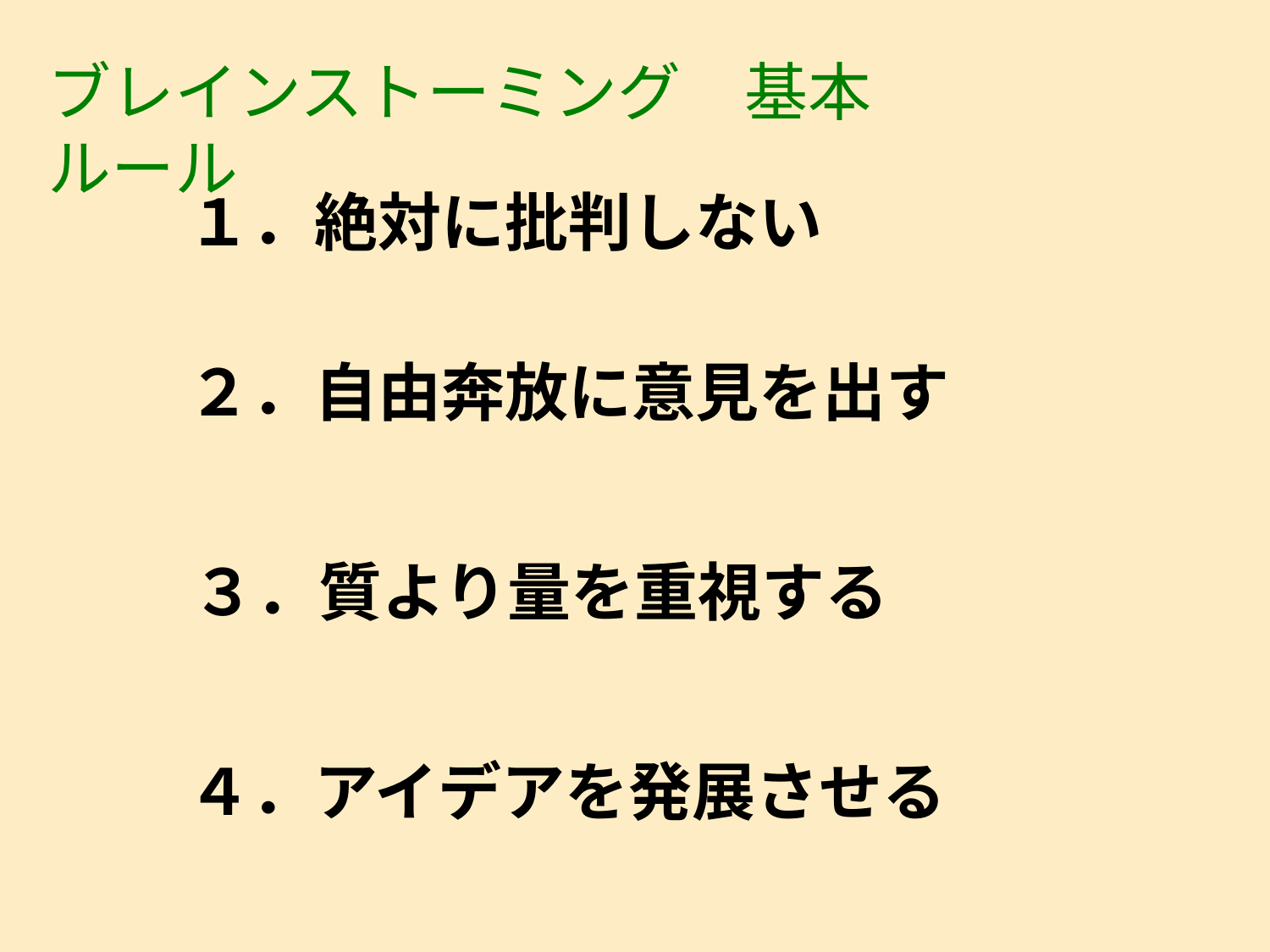

ブレインストーミング　基本ルール
１．絶対に批判しない
２．自由奔放に意見を出す
３．質より量を重視する
４．アイデアを発展させる